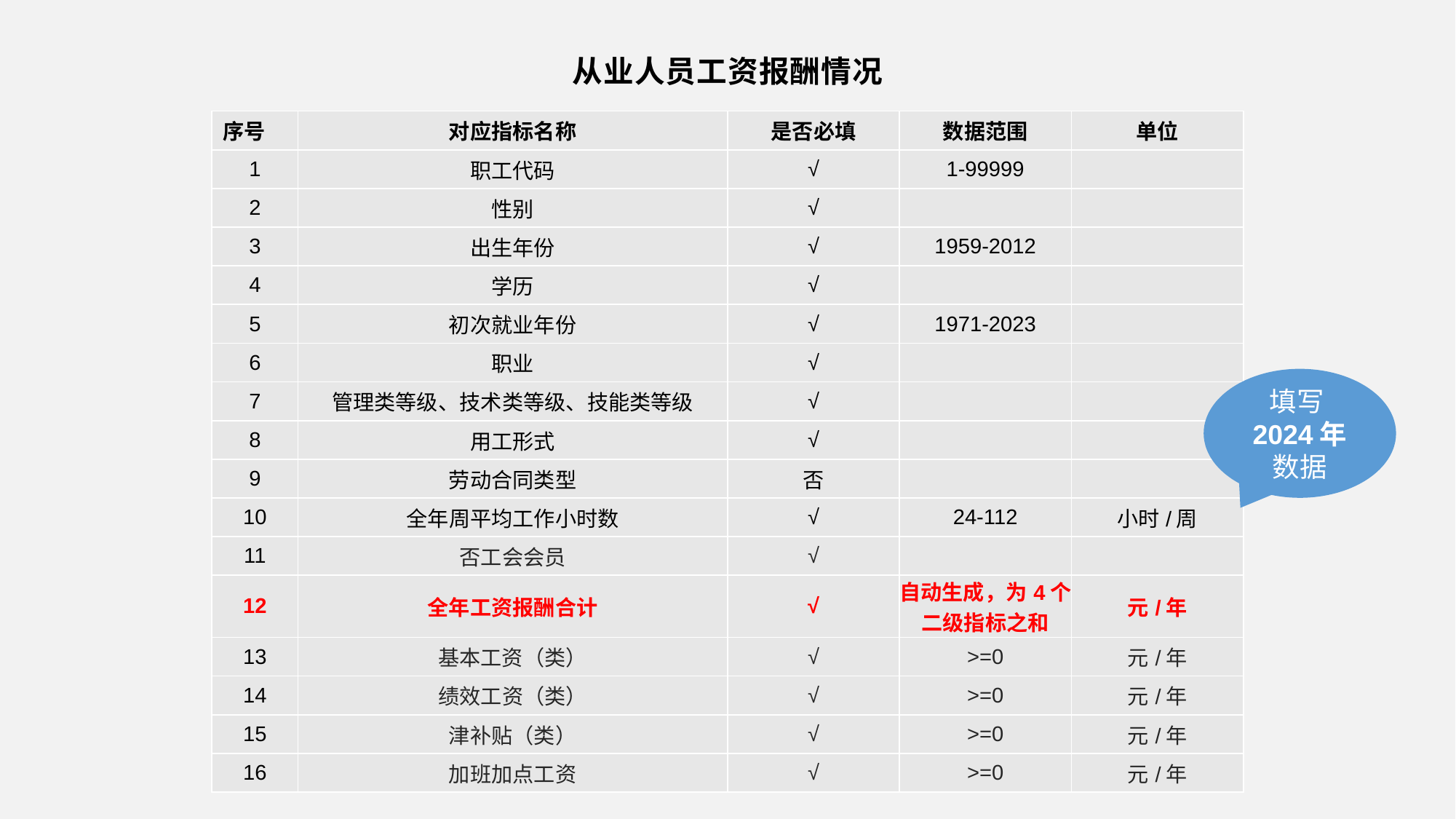

从业人员工资报酬情况
| 序号 | 对应指标名称 | 是否必填 | 数据范围 | 单位 |
| --- | --- | --- | --- | --- |
| 1 | 职工代码 | √ | 1-99999 |  |
| 2 | 性别 | √ |  |  |
| 3 | 出生年份 | √ | 1959-2012 |  |
| 4 | 学历 | √ |  |  |
| 5 | 初次就业年份 | √ | 1971-2023 |  |
| 6 | 职业 | √ |  |  |
| 7 | 管理类等级、技术类等级、技能类等级 | √ |  |  |
| 8 | 用工形式 | √ |  |  |
| 9 | 劳动合同类型 | 否 |  |  |
| 10 | 全年周平均工作小时数 | √ | 24-112 | 小时/周 |
| 11 | 否工会会员 | √ |  |  |
| 12 | 全年工资报酬合计 | √ | 自动生成，为4个二级指标之和 | 元/年 |
| 13 | 基本工资（类） | √ | >=0 | 元/年 |
| 14 | 绩效工资（类） | √ | >=0 | 元/年 |
| 15 | 津补贴（类） | √ | >=0 | 元/年 |
| 16 | 加班加点工资 | √ | >=0 | 元/年 |
填写2024年数据